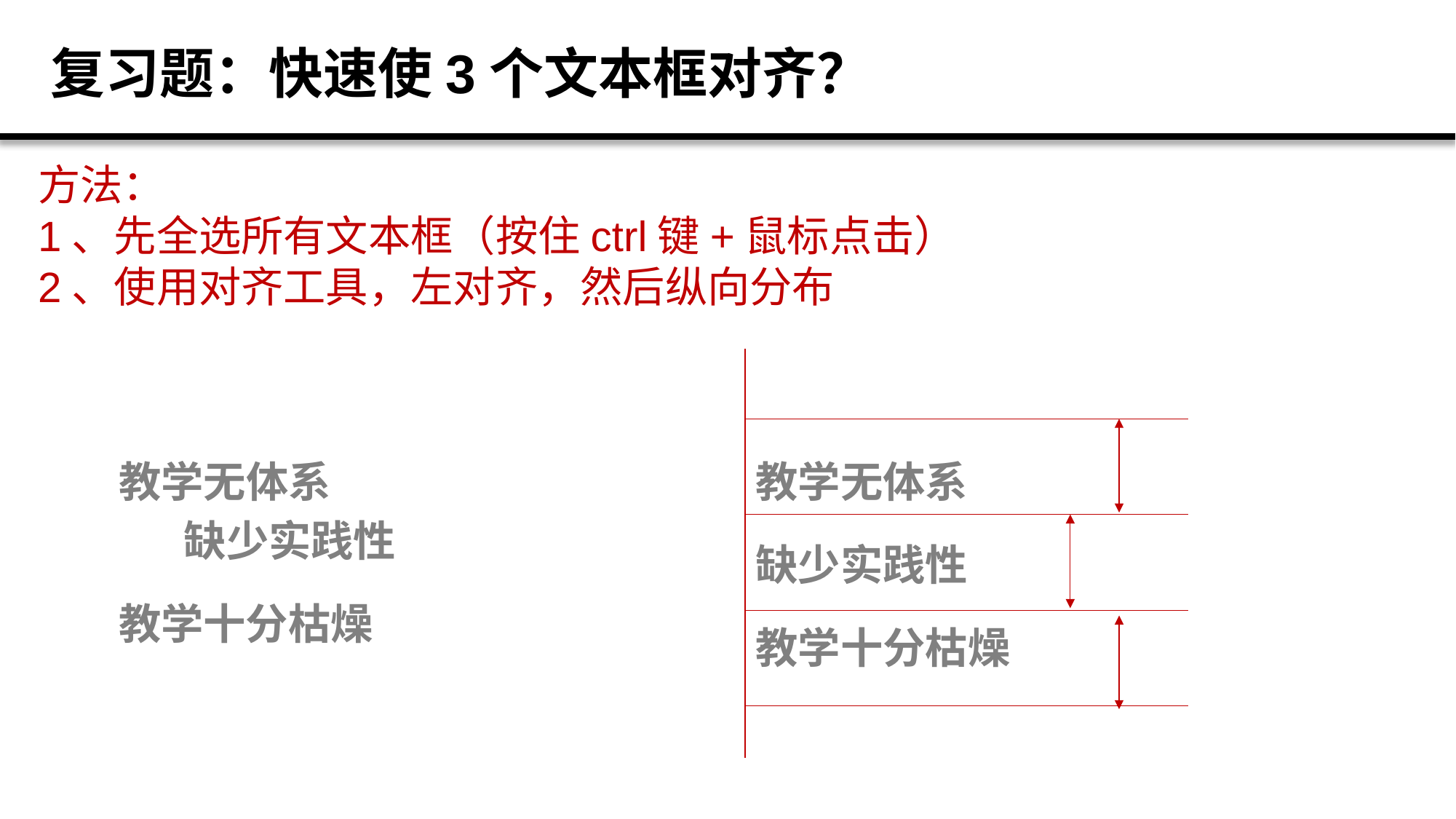

复习题：快速使3个文本框对齐？
方法：
1、先全选所有文本框（按住ctrl键+鼠标点击）
2、使用对齐工具，左对齐，然后纵向分布
教学无体系
教学无体系
缺少实践性
缺少实践性
教学十分枯燥
教学十分枯燥